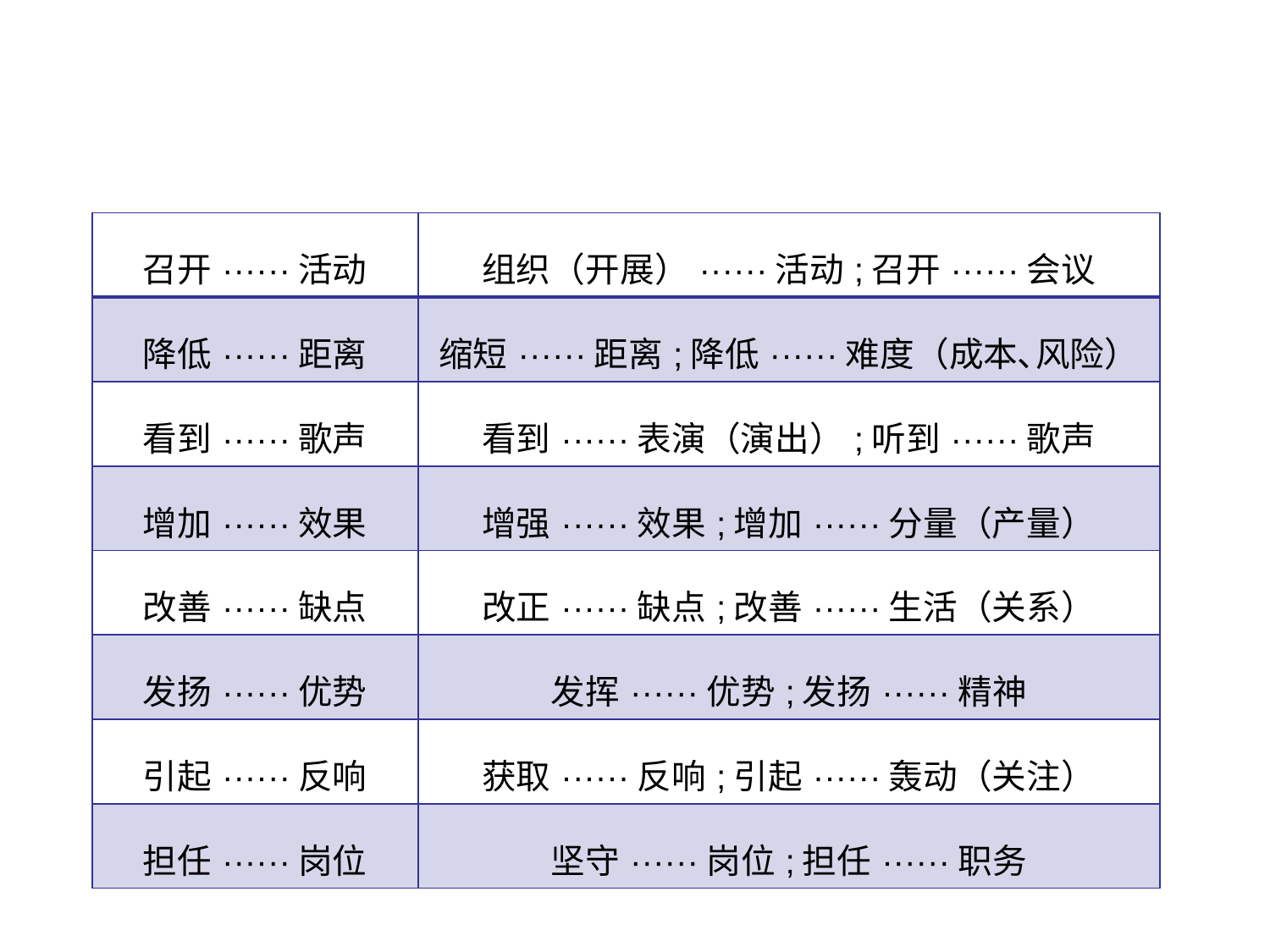

| 召开······活动 | 组织（开展）······活动;召开······会议 |
| --- | --- |
| 降低······距离 | 缩短······距离;降低······难度（成本､风险） |
| 看到······歌声 | 看到······表演（演出）;听到······歌声 |
| 增加······效果 | 增强······效果;增加······分量（产量） |
| 改善······缺点 | 改正······缺点;改善······生活（关系） |
| 发扬······优势 | 发挥······优势;发扬······精神 |
| 引起······反响 | 获取······反响;引起······轰动（关注） |
| 担任······岗位 | 坚守······岗位;担任······职务 |